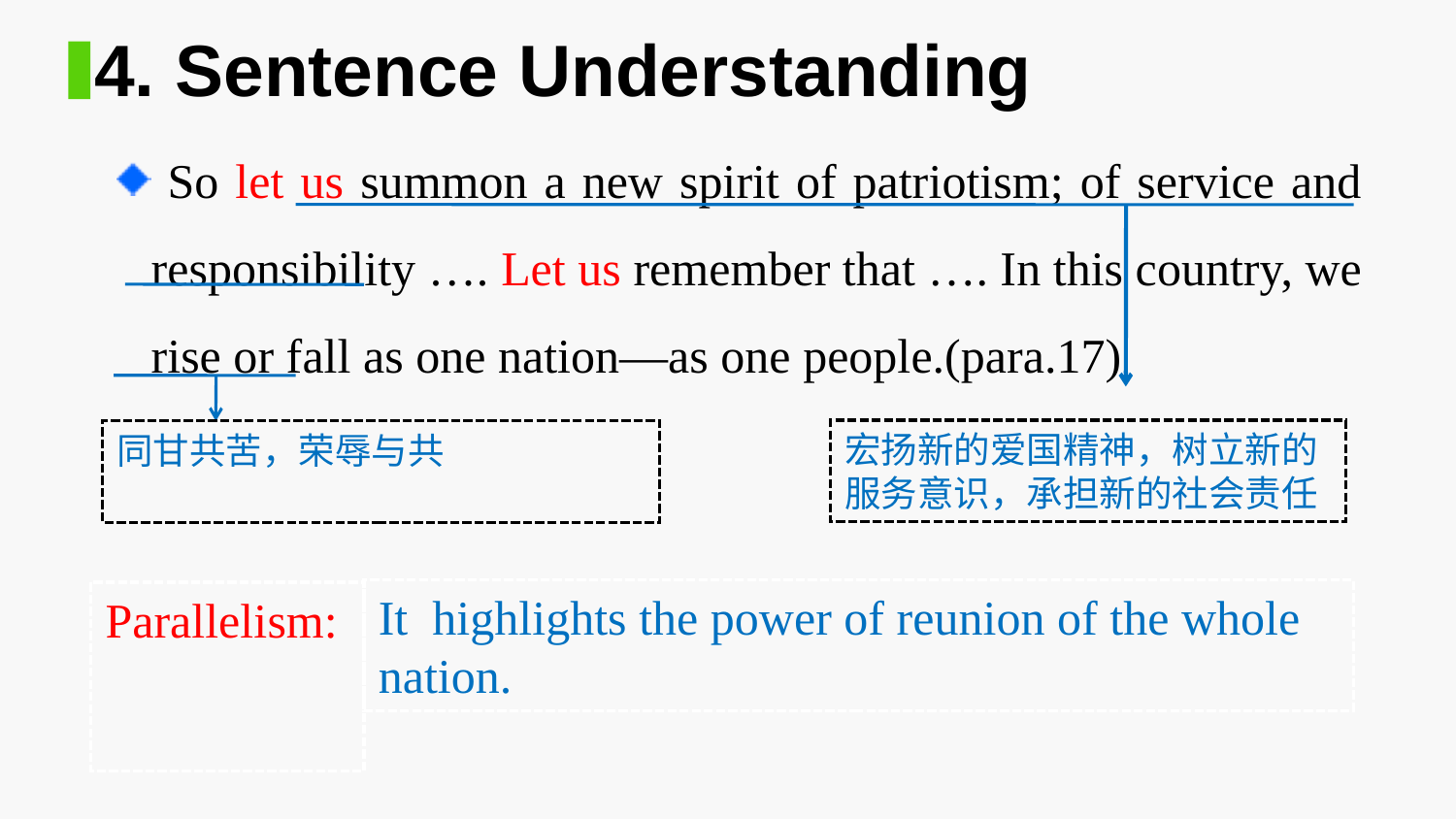

4. Sentence Understanding

 So let us summon a new spirit of patriotism; of service and responsibility …. Let us remember that …. In this country, we rise or fall as one nation—as one people.(para.17)
宏扬新的爱国精神，树立新的服务意识，承担新的社会责任
同甘共苦，荣辱与共

It  highlights the power of reunion of the whole nation.
Parallelism: